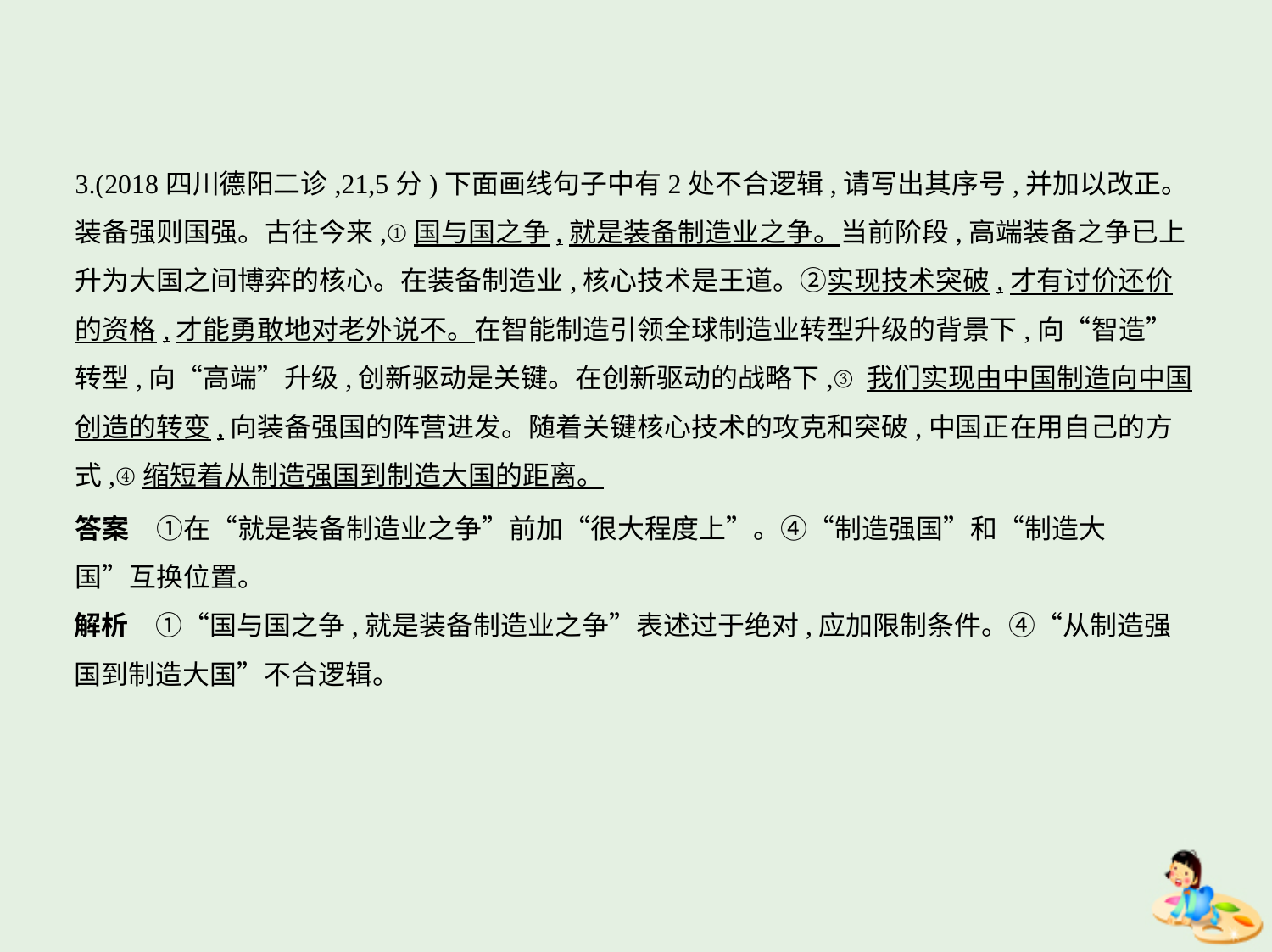

3.(2018四川德阳二诊,21,5分)下面画线句子中有2处不合逻辑,请写出其序号,并加以改正。
装备强则国强。古往今来,①国与国之争,就是装备制造业之争。当前阶段,高端装备之争已上
升为大国之间博弈的核心。在装备制造业,核心技术是王道。②实现技术突破,才有讨价还价
的资格,才能勇敢地对老外说不。在智能制造引领全球制造业转型升级的背景下,向“智造”
转型,向“高端”升级,创新驱动是关键。在创新驱动的战略下,③我们实现由中国制造向中国
创造的转变,向装备强国的阵营进发。随着关键核心技术的攻克和突破,中国正在用自己的方
式,④缩短着从制造强国到制造大国的距离。
答案　①在“就是装备制造业之争”前加“很大程度上”。④“制造强国”和“制造大
国”互换位置。
解析　①“国与国之争,就是装备制造业之争”表述过于绝对,应加限制条件。④“从制造强
国到制造大国”不合逻辑。